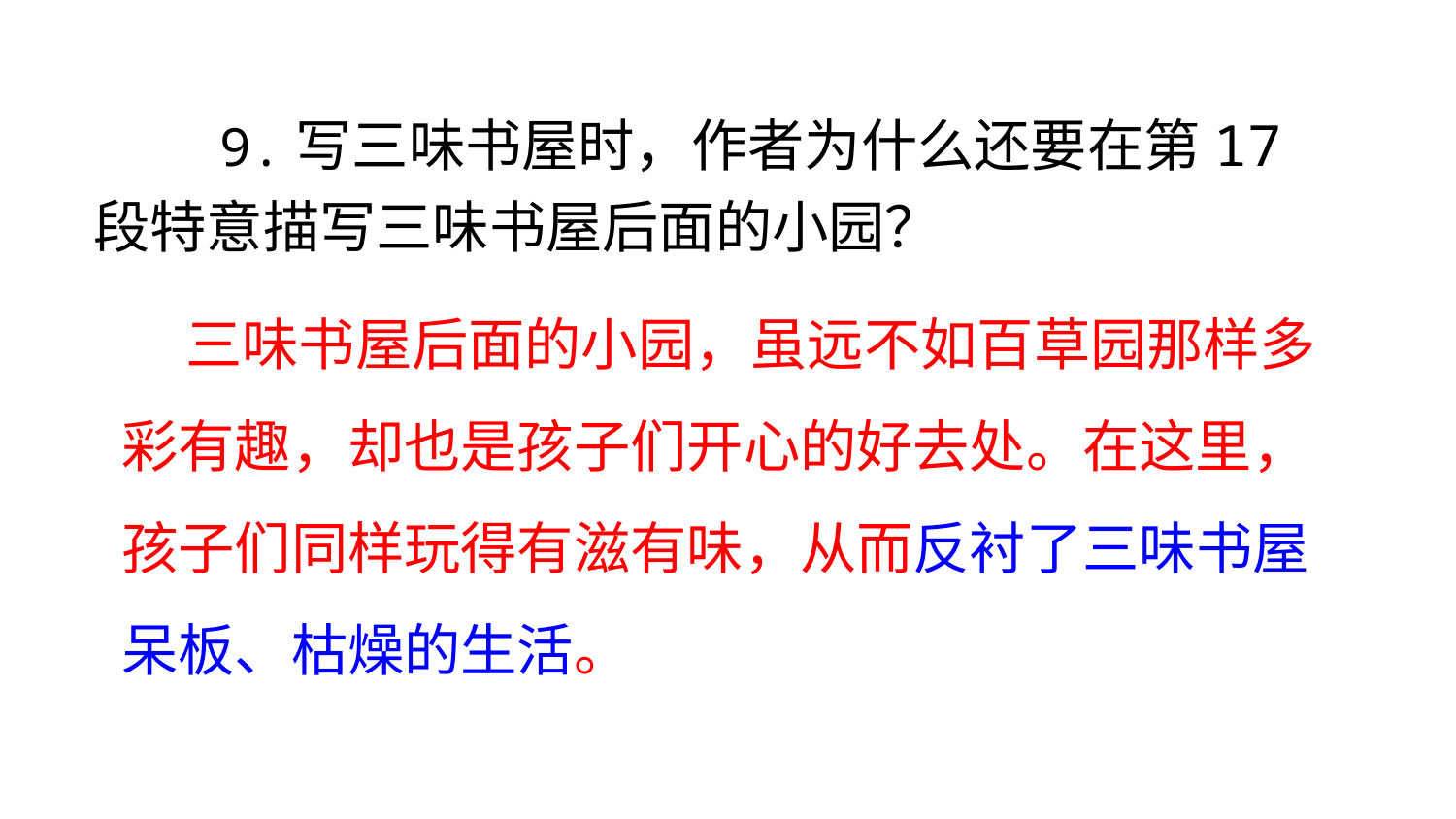

9.写三味书屋时，作者为什么还要在第17段特意描写三味书屋后面的小园？
    三味书屋后面的小园，虽远不如百草园那样多彩有趣，却也是孩子们开心的好去处。在这里，孩子们同样玩得有滋有味，从而反衬了三味书屋呆板、枯燥的生活。